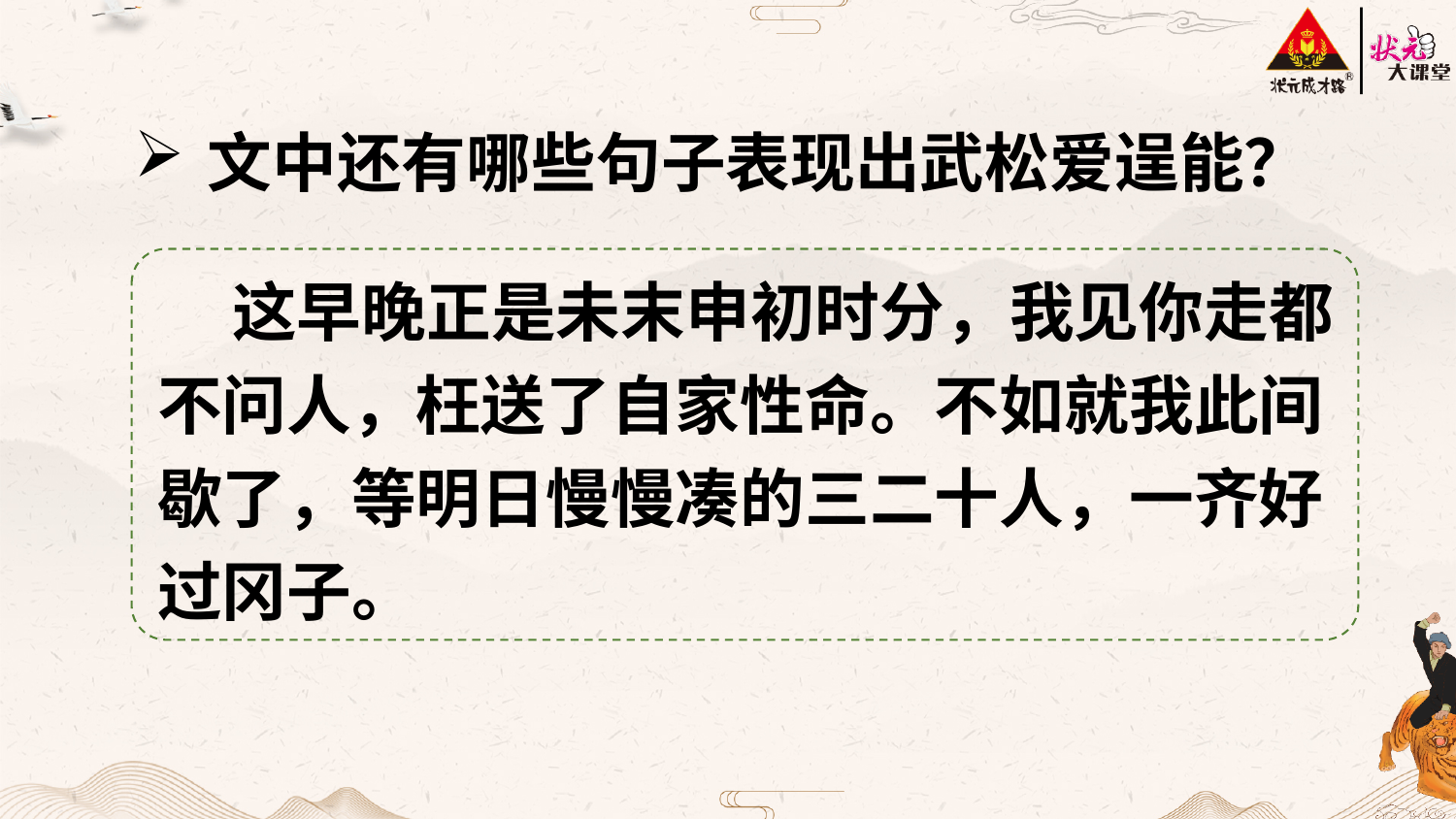

文中还有哪些句子表现出武松爱逞能？

    这早晚正是未末申初时分，我见你走都不问人，枉送了自家性命。不如就我此间歇了，等明日慢慢凑的三二十人，一齐好过冈子。